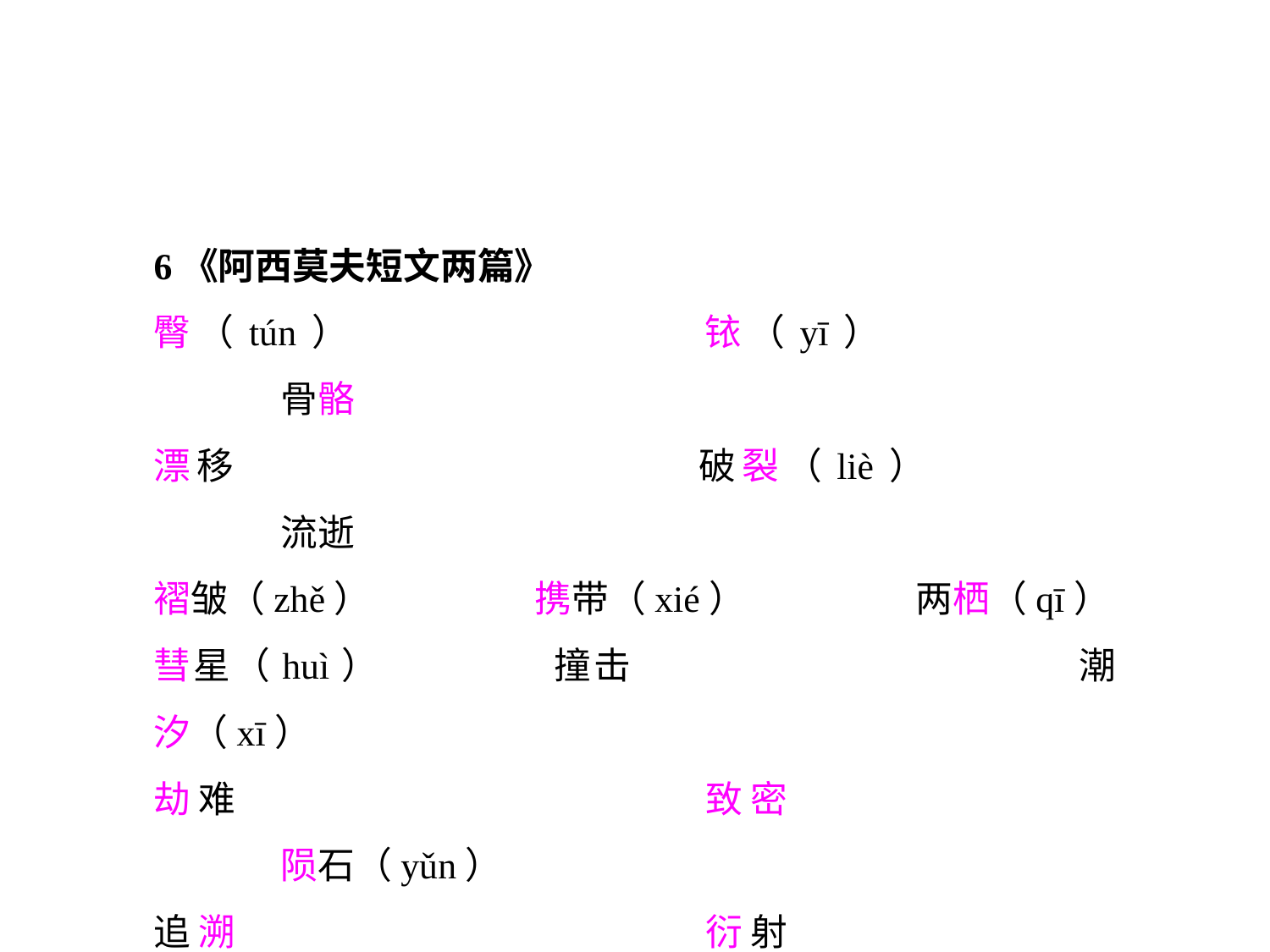

6《阿西莫夫短文两篇》
臀（tún）			铱（yī）			骨骼
漂移				破裂（liè）			流逝
褶皱（zhě）		携带（xié）		两栖（qī）
彗星（huì）		撞击				潮汐（xī）
劫难				致密				陨石（yǔn）
追溯				衍射				天衣无缝